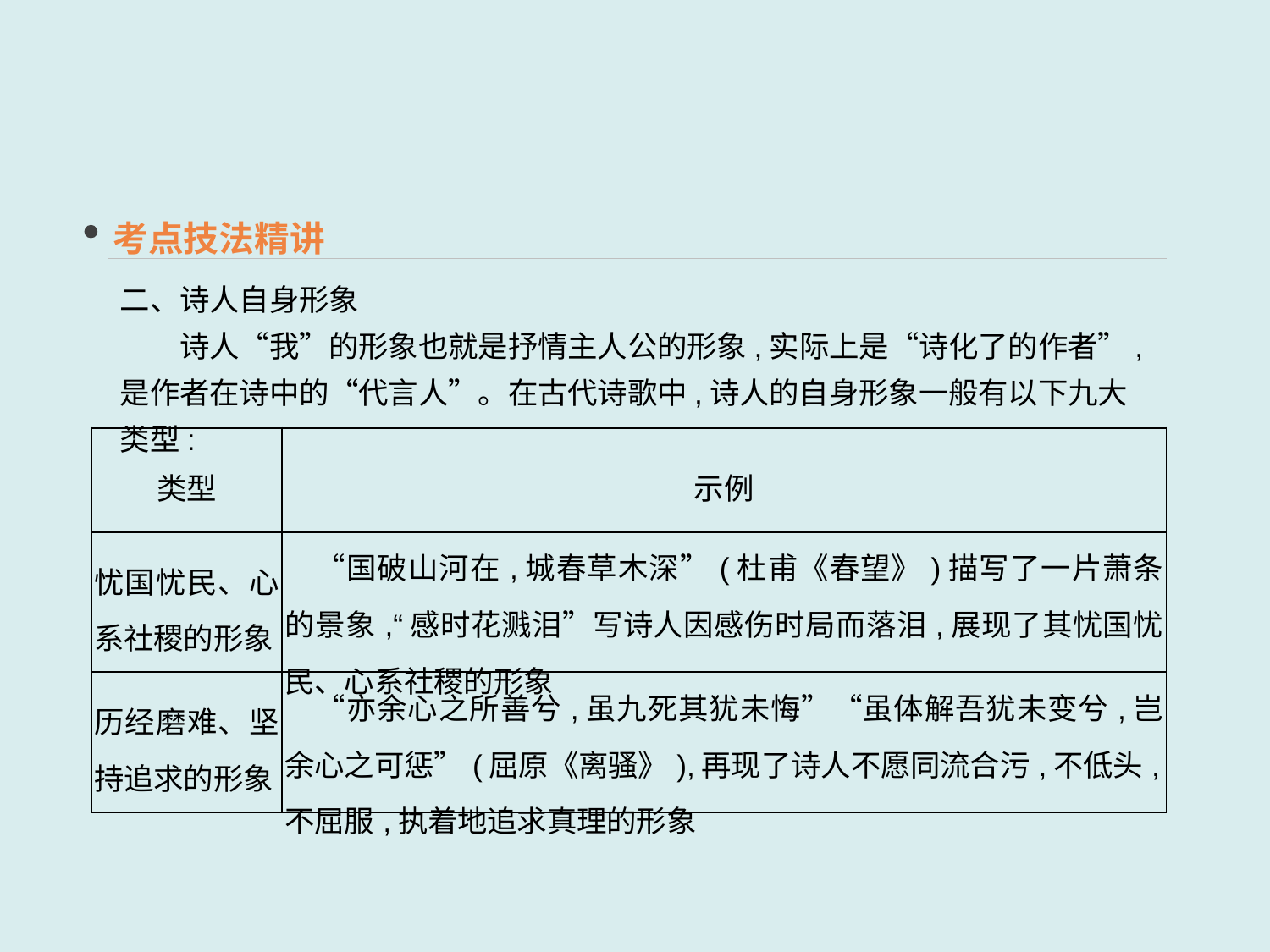

考点技法精讲

二、诗人自身形象
　　诗人“我”的形象也就是抒情主人公的形象,实际上是“诗化了的作者”,是作者在诗中的“代言人”。在古代诗歌中,诗人的自身形象一般有以下九大类型:

| 类型 | 示例 |
| --- | --- |
| 忧国忧民、心系社稷的形象 | “国破山河在,城春草木深”(杜甫《春望》)描写了一片萧条的景象,“感时花溅泪”写诗人因感伤时局而落泪,展现了其忧国忧民、心系社稷的形象 |
| 历经磨难、坚持追求的形象 | “亦余心之所善兮,虽九死其犹未悔”“虽体解吾犹未变兮,岂余心之可惩”(屈原《离骚》),再现了诗人不愿同流合污,不低头,不屈服,执着地追求真理的形象 |